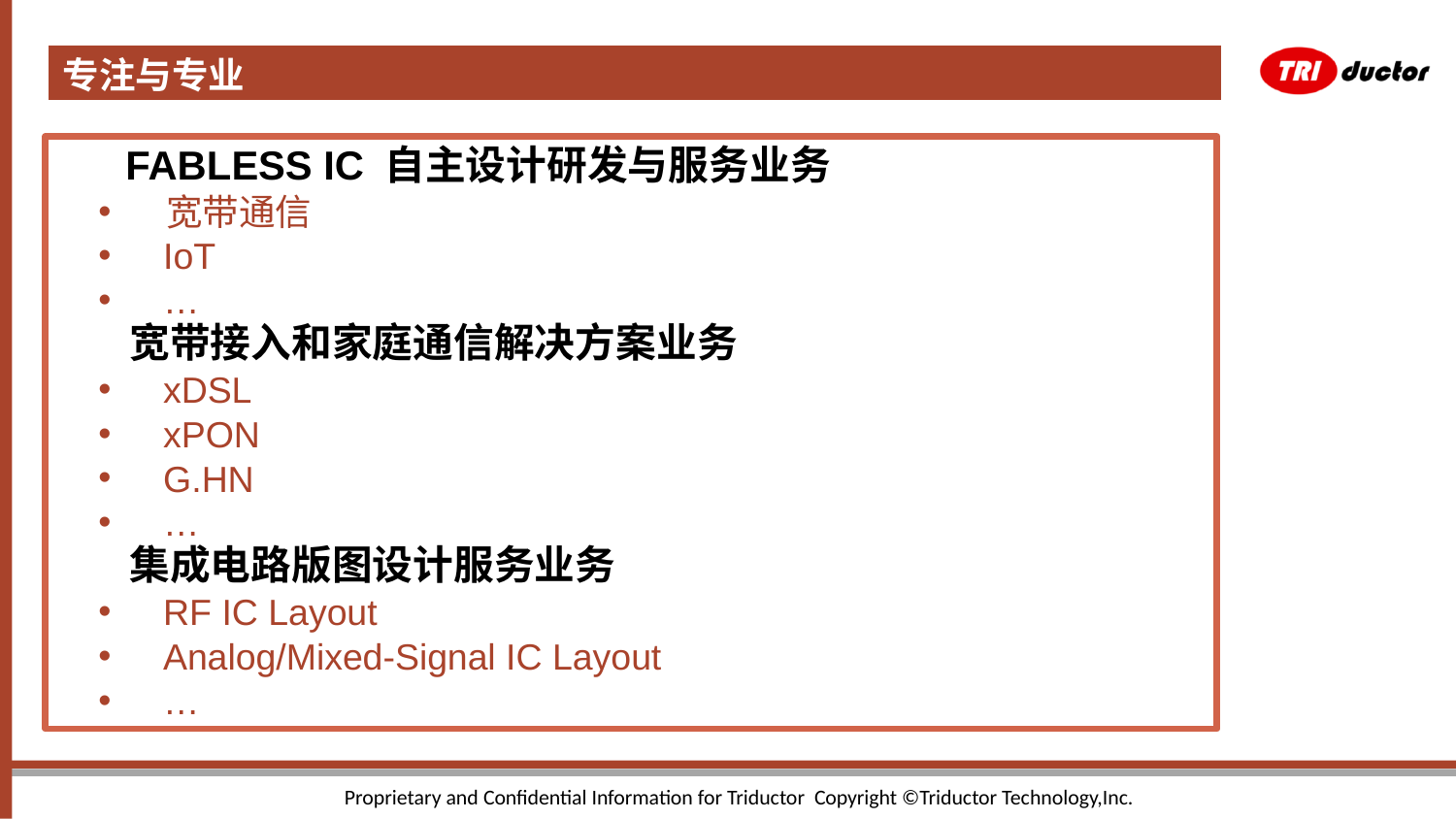

专注与专业
#
   FABLESS IC 自主设计研发与服务业务
   宽带通信
   IoT
   …
   宽带接入和家庭通信解决方案业务
   xDSL
   xPON
   G.HN
   …
   集成电路版图设计服务业务
   RF IC Layout
   Analog/Mixed-Signal IC Layout
   …
1
Proprietary and Confidential Information for Triductor  Copyright ©Triductor Technology,Inc.